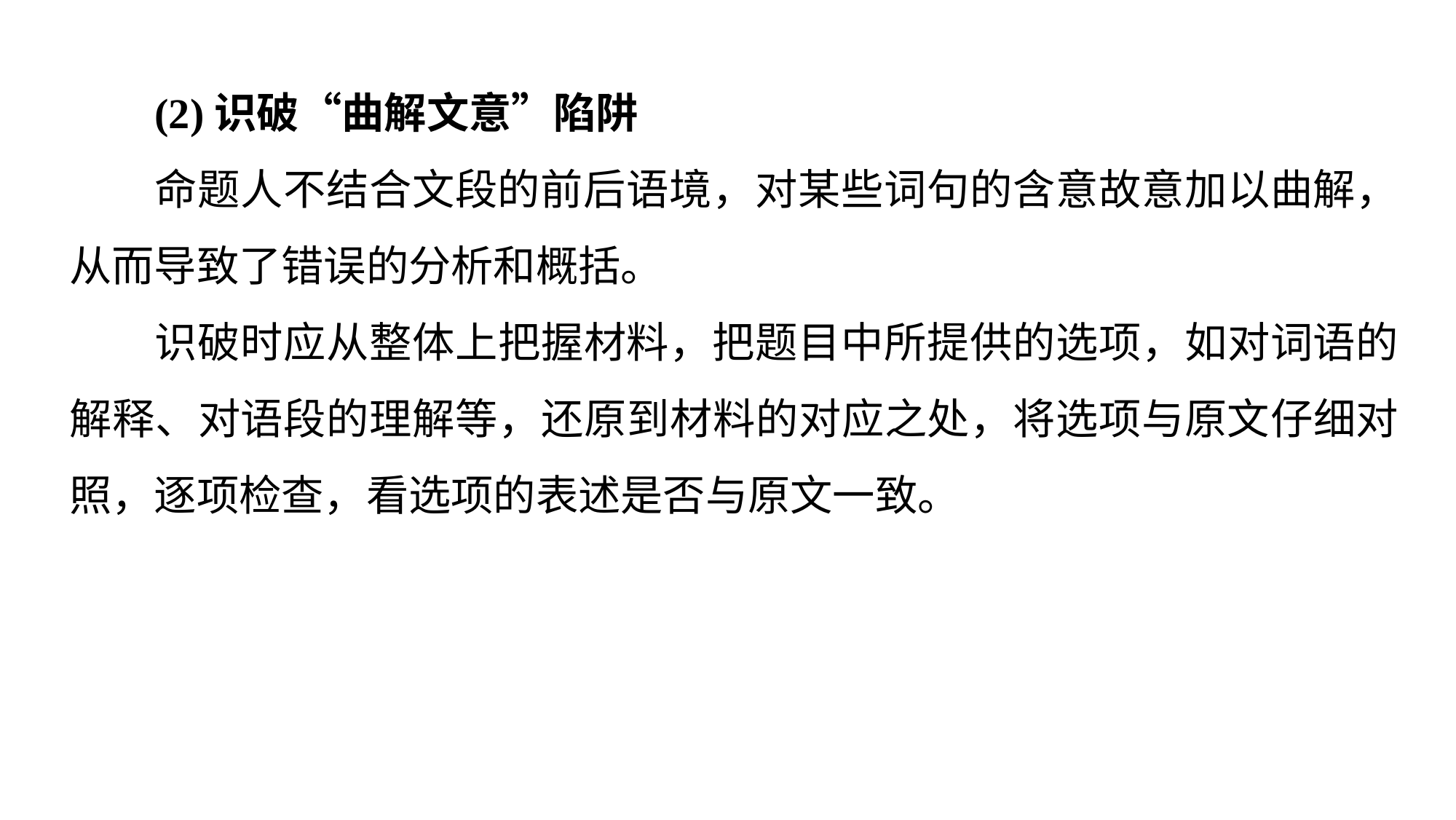

(2)识破“曲解文意”陷阱
命题人不结合文段的前后语境，对某些词句的含意故意加以曲解，从而导致了错误的分析和概括。
识破时应从整体上把握材料，把题目中所提供的选项，如对词语的解释、对语段的理解等，还原到材料的对应之处，将选项与原文仔细对照，逐项检查，看选项的表述是否与原文一致。